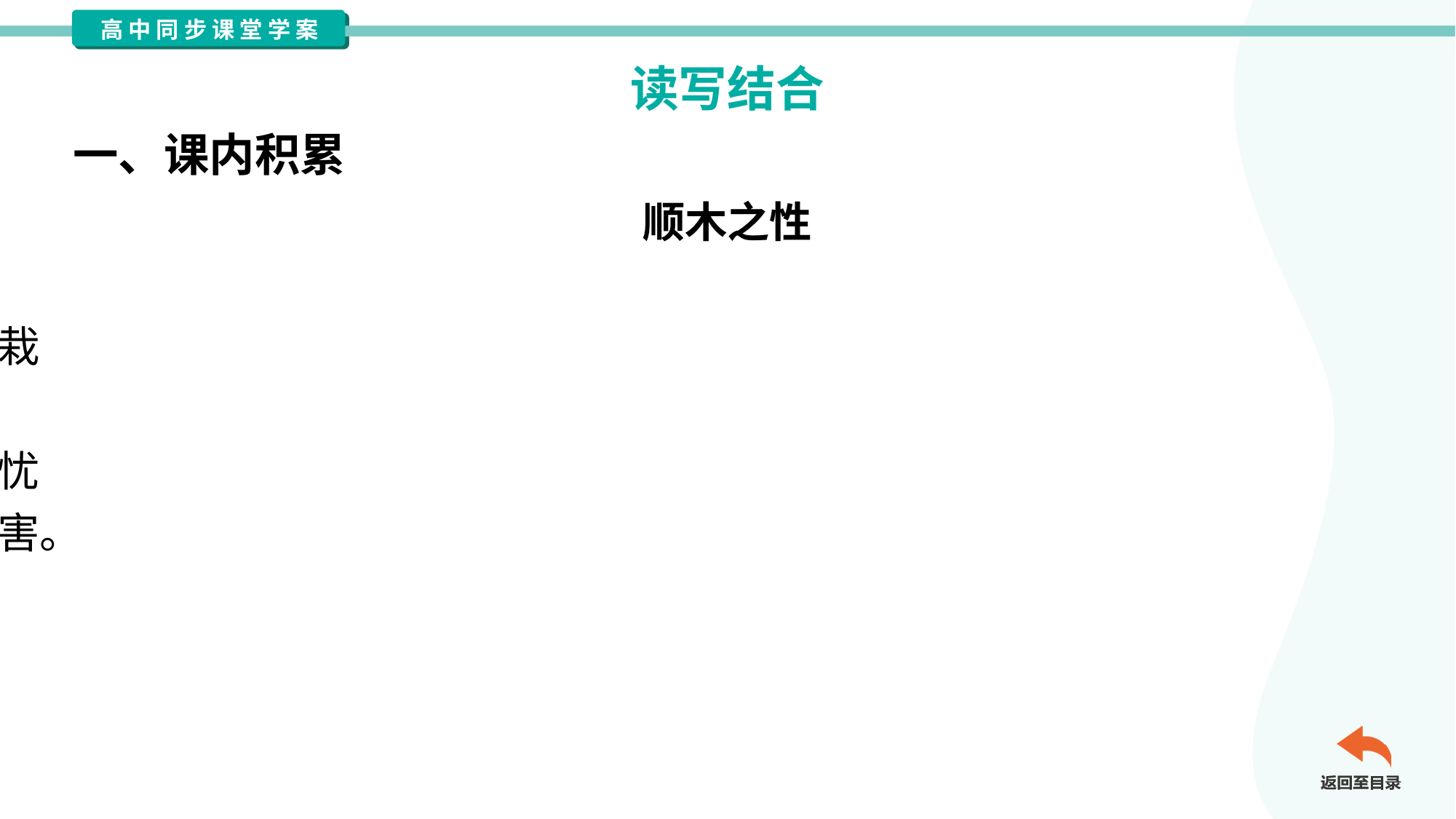

读写结合
一、课内积累
顺木之性
    在《种树郭橐驼传》中，驼背的郭橐驼以种树为业，所植之树无
不枝繁叶茂。其诀窍不在勤培土，而在“顺木之天，以致其性”——栽
种时像对待孩子般细致，栽种后如弃置般任其自然。他深谙每棵树皆
有独特脾性：或喜阴或向阳，或扎根深或萌芽缓。反观“爱之太恩，忧
之太勤”的“他植者”，旦视暮抚，爪其肤摇其本，表面关怀实则戕害。
文章借种树之道，揭示育人治世皆需遵循的道理：过度干预如同揠苗
助长，唯有尊重个性、顺应天性，方能使生命在舒展中成就葳蕤华
章。#1.1